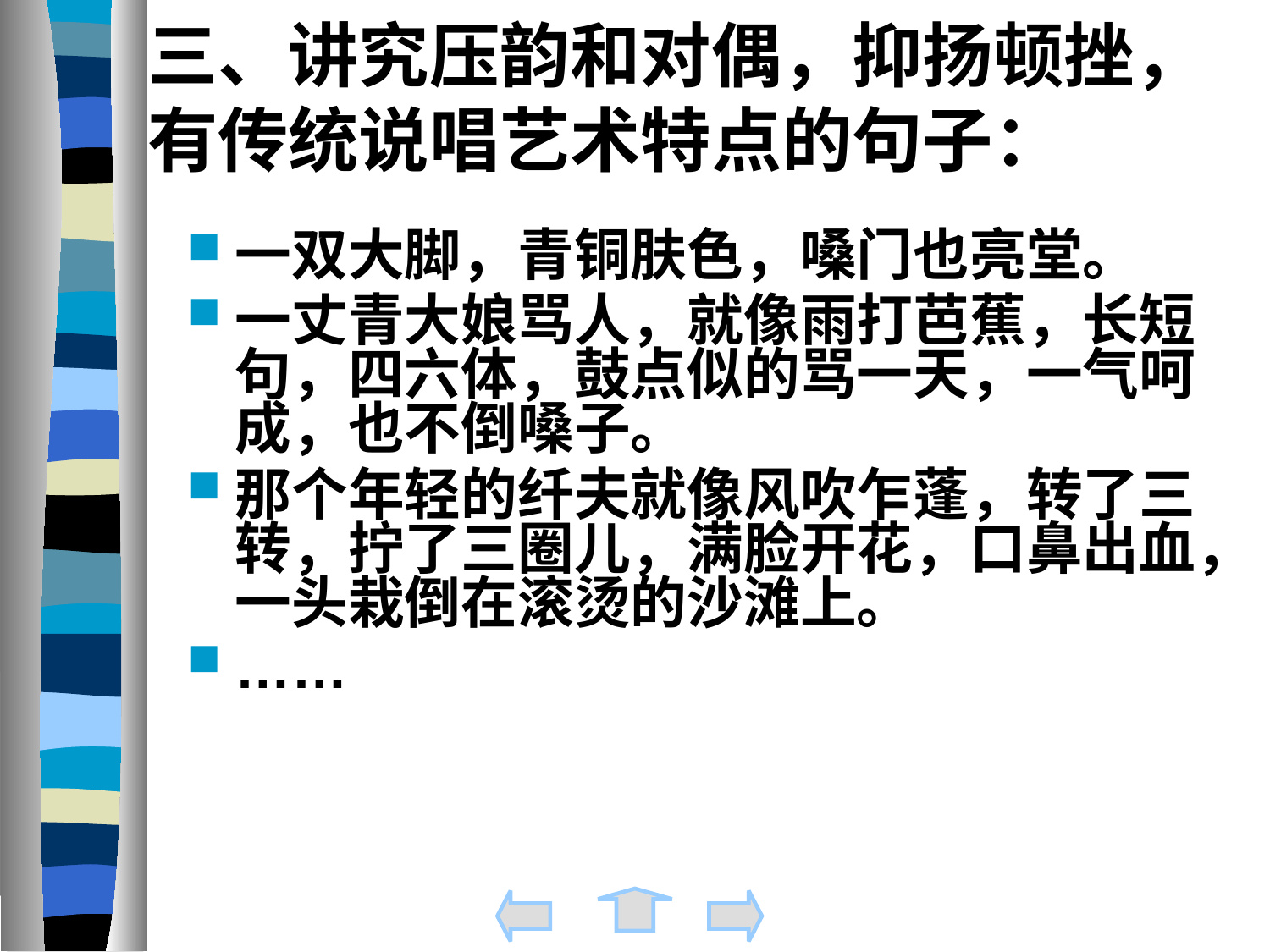

# 三、讲究压韵和对偶，抑扬顿挫， 有传统说唱艺术特点的句子：
一双大脚，青铜肤色，嗓门也亮堂。
一丈青大娘骂人，就像雨打芭蕉，长短句，四六体，鼓点似的骂一天，一气呵成，也不倒嗓子。
那个年轻的纤夫就像风吹乍蓬，转了三转，拧了三圈儿，满脸开花，口鼻出血，一头栽倒在滚烫的沙滩上。
……